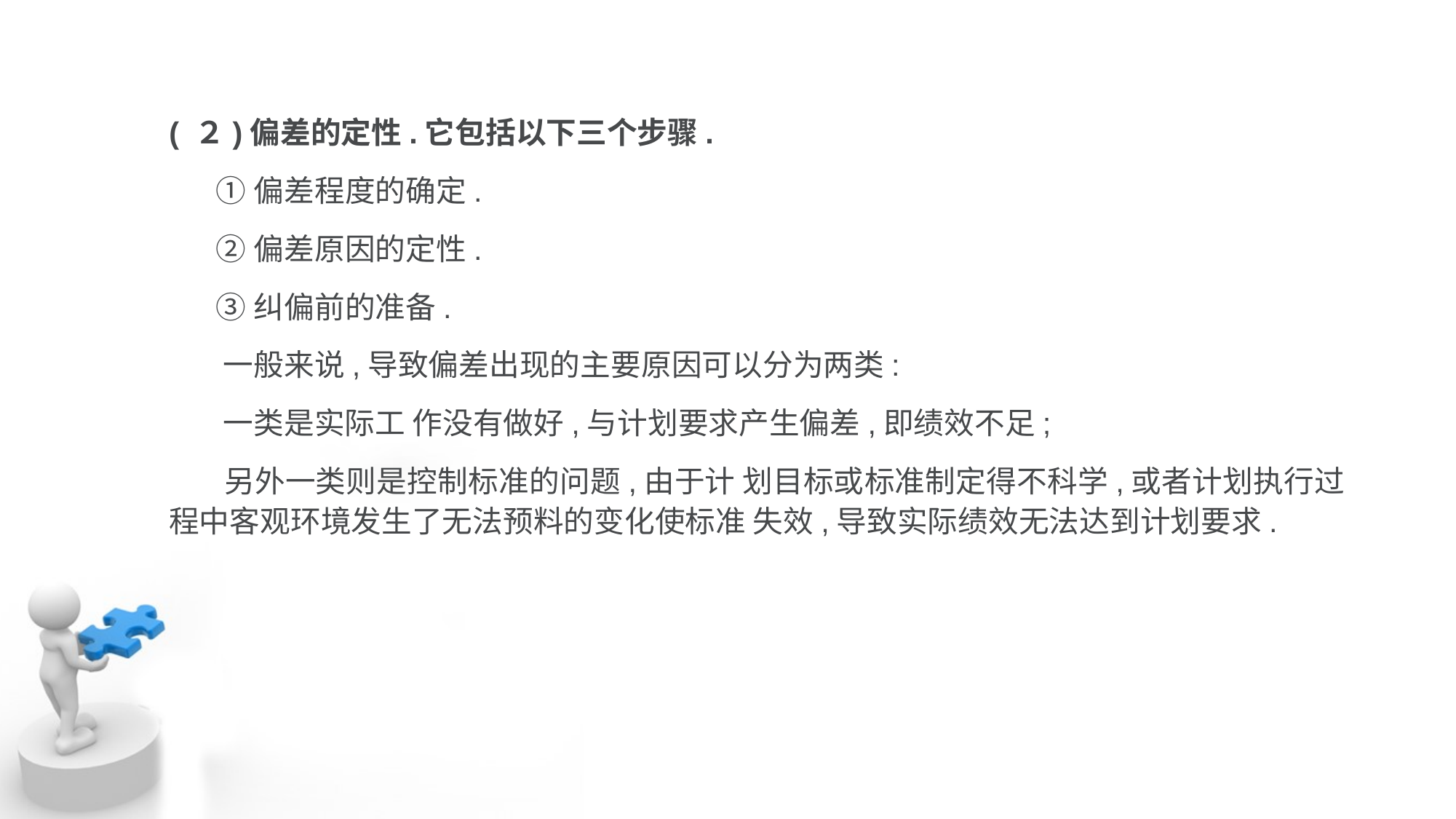

( ２)偏差的定性.它包括以下三个步骤.
       ①偏差程度的确定.
       ②偏差原因的定性.
       ③纠偏前的准备.
       一般来说,导致偏差出现的主要原因可以分为两类:
       一类是实际工 作没有做好,与计划要求产生偏差,即绩效不足;
       另外一类则是控制标准的问题,由于计 划目标或标准制定得不科学,或者计划执行过程中客观环境发生了无法预料的变化使标准 失效,导致实际绩效无法达到计划要求.